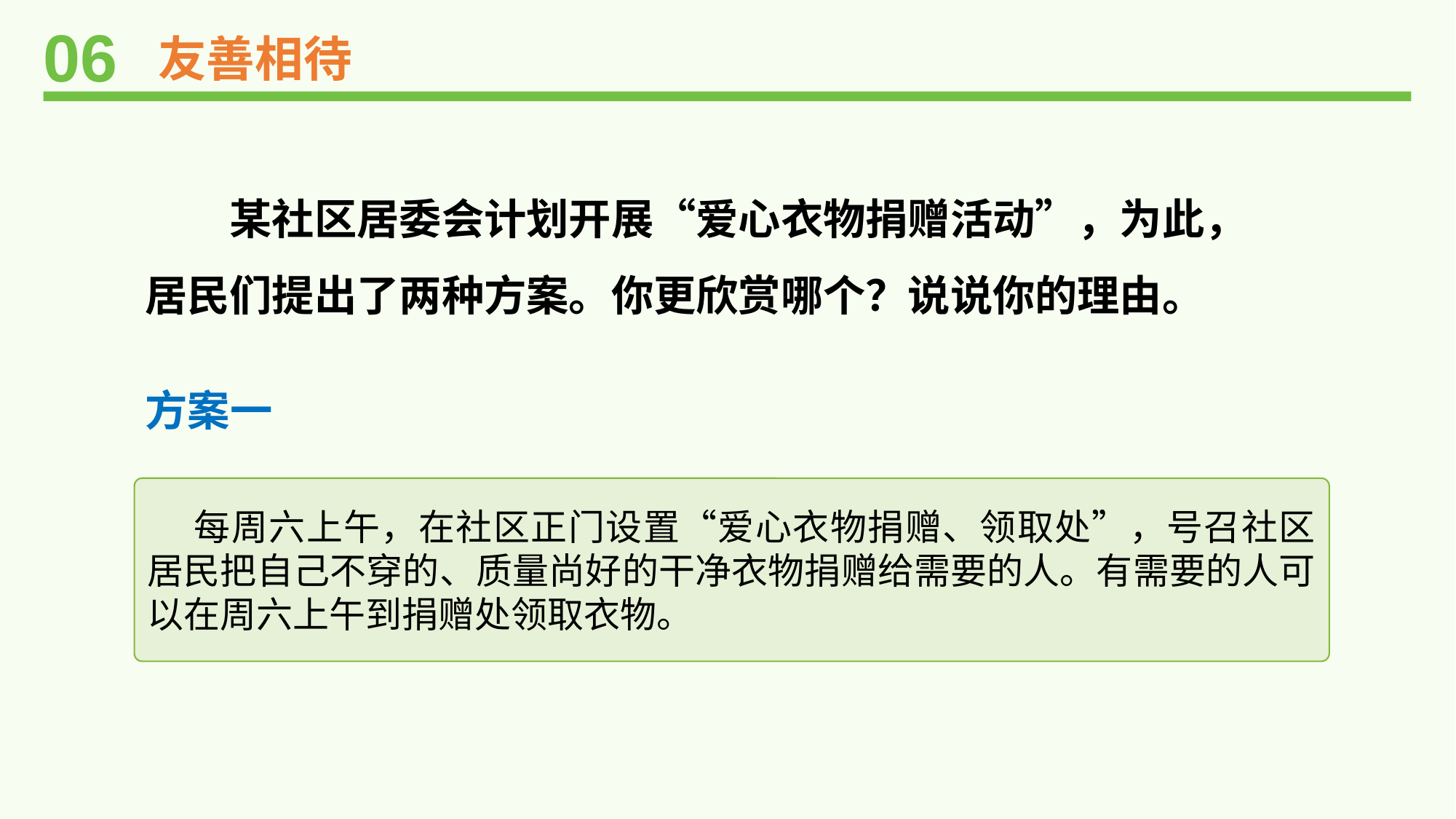

06
友善相待

　　某社区居委会计划开展“爱心衣物捐赠活动”，为此，居民们提出了两种方案。你更欣赏哪个？说说你的理由。
方案一
    每周六上午，在社区正门设置“爱心衣物捐赠、领取处”，号召社区居民把自己不穿的、质量尚好的干净衣物捐赠给需要的人。有需要的人可以在周六上午到捐赠处领取衣物。